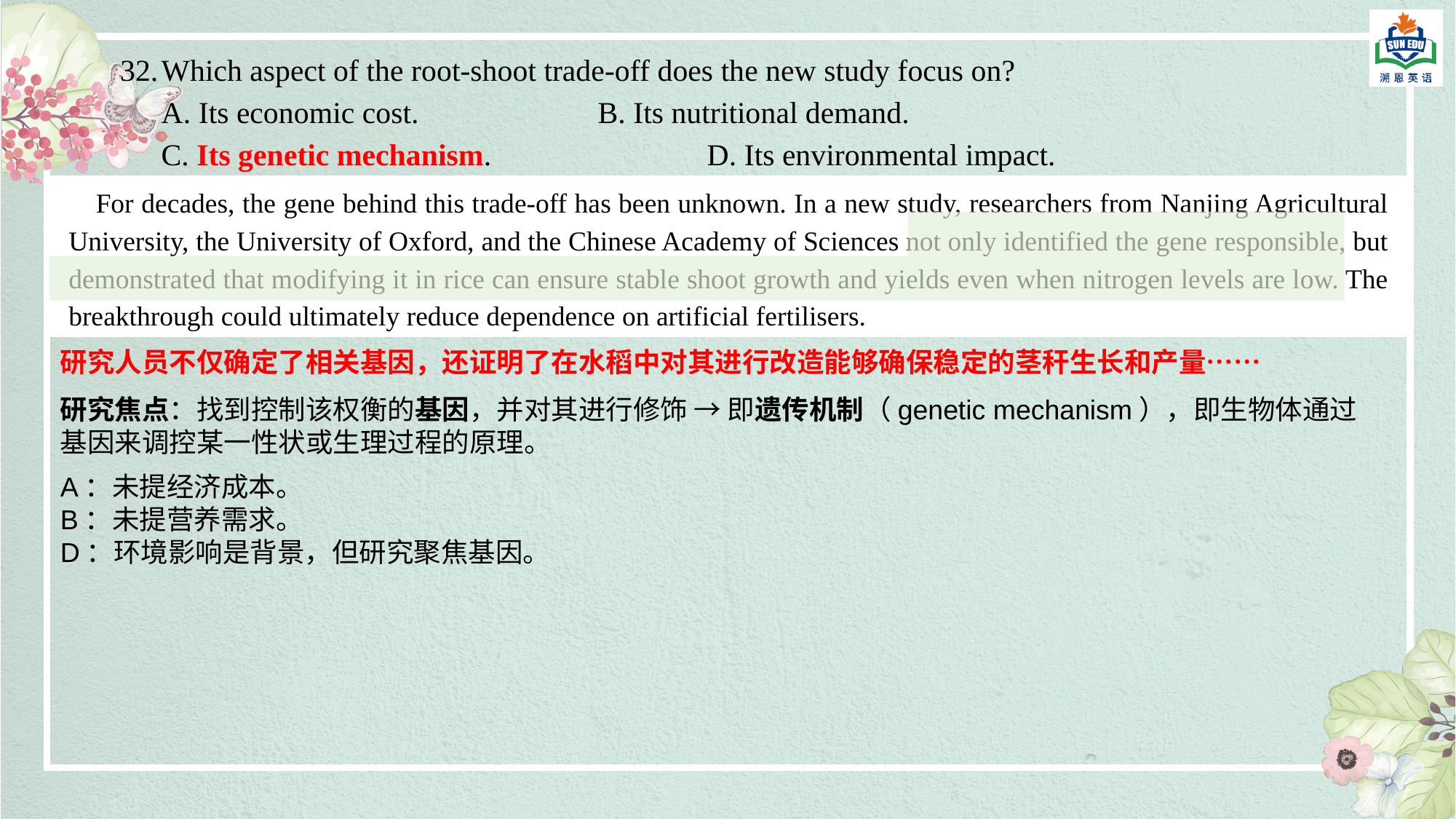

Which aspect of the root-shoot trade-off does the new study focus on?
A. Its economic cost. 		B. Its nutritional demand.
C. Its genetic mechanism. 		D. Its environmental impact.
For decades, the gene behind this trade-off has been unknown. In a new study, researchers from Nanjing Agricultural University, the University of Oxford, and the Chinese Academy of Sciences not only identified the gene responsible, but demonstrated that modifying it in rice can ensure stable shoot growth and yields even when nitrogen levels are low. The breakthrough could ultimately reduce dependence on artificial fertilisers.

研究人员不仅确定了相关基因，还证明了在水稻中对其进行改造能够确保稳定的茎秆生长和产量……
研究焦点：找到控制该权衡的基因，并对其进行修饰 → 即遗传机制（genetic mechanism），即生物体通过基因来调控某一性状或生理过程的原理。
A：未提经济成本。
B：未提营养需求。
D：环境影响是背景，但研究聚焦基因。